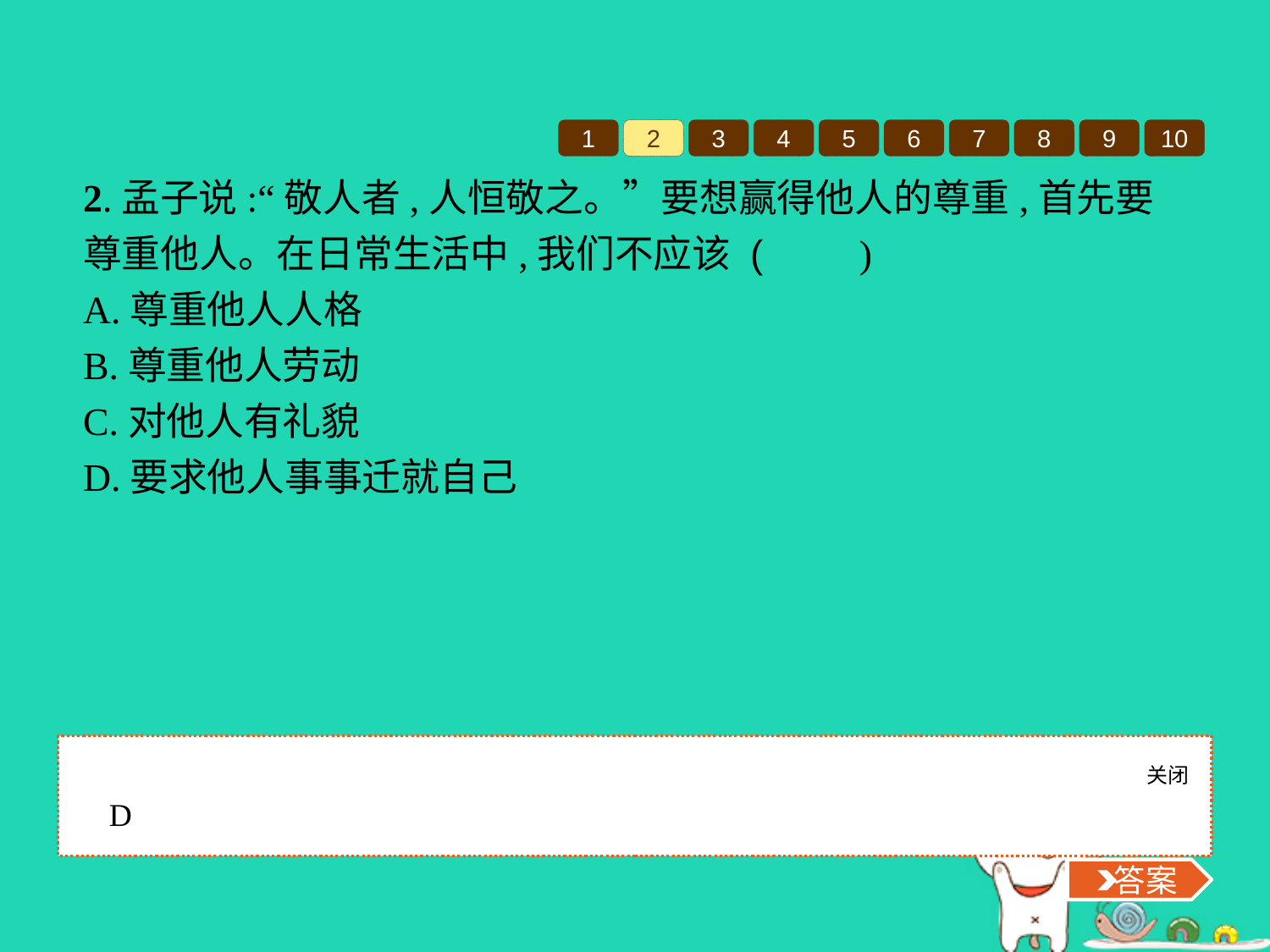

1
2
3
4
5
6
7
8
9
10
2.孟子说:“敬人者,人恒敬之。”要想赢得他人的尊重,首先要尊重他人。在日常生活中,我们不应该 (　　)
A.尊重他人人格
B.尊重他人劳动
C.对他人有礼貌
D.要求他人事事迁就自己

关闭
  答案

D
  答案